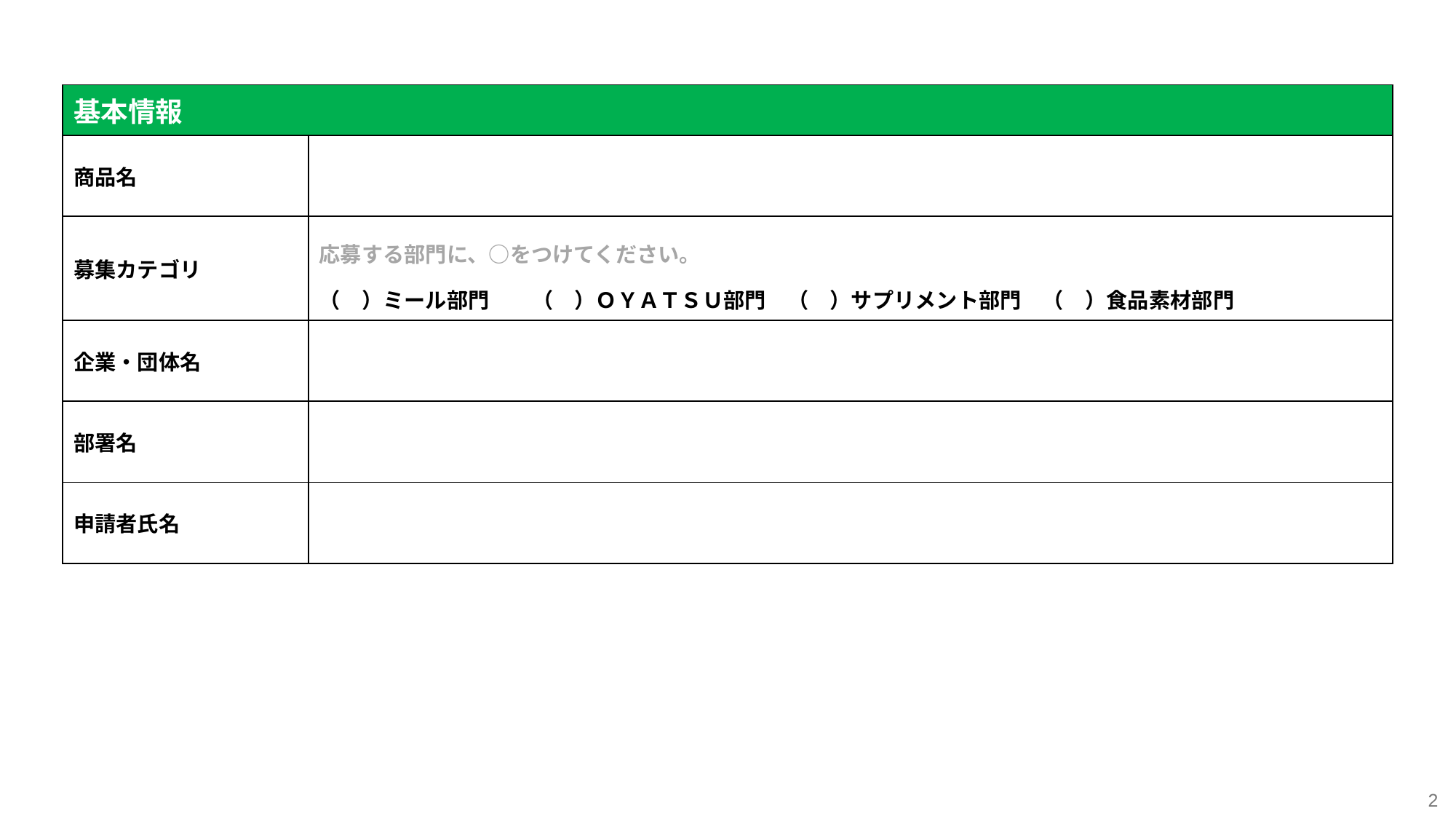

| 基本情報 |  |
| --- | --- |
| 商品名 |  |
| 募集カテゴリ | 応募する部門に、○をつけてください。 （　）ミール部門　　（　）ＯＹＡＴＳＵ部門　（　）サプリメント部門　（　）食品素材部門 |
| 企業・団体名 |  |
| 部署名 |  |
| 申請者氏名 |  |
2